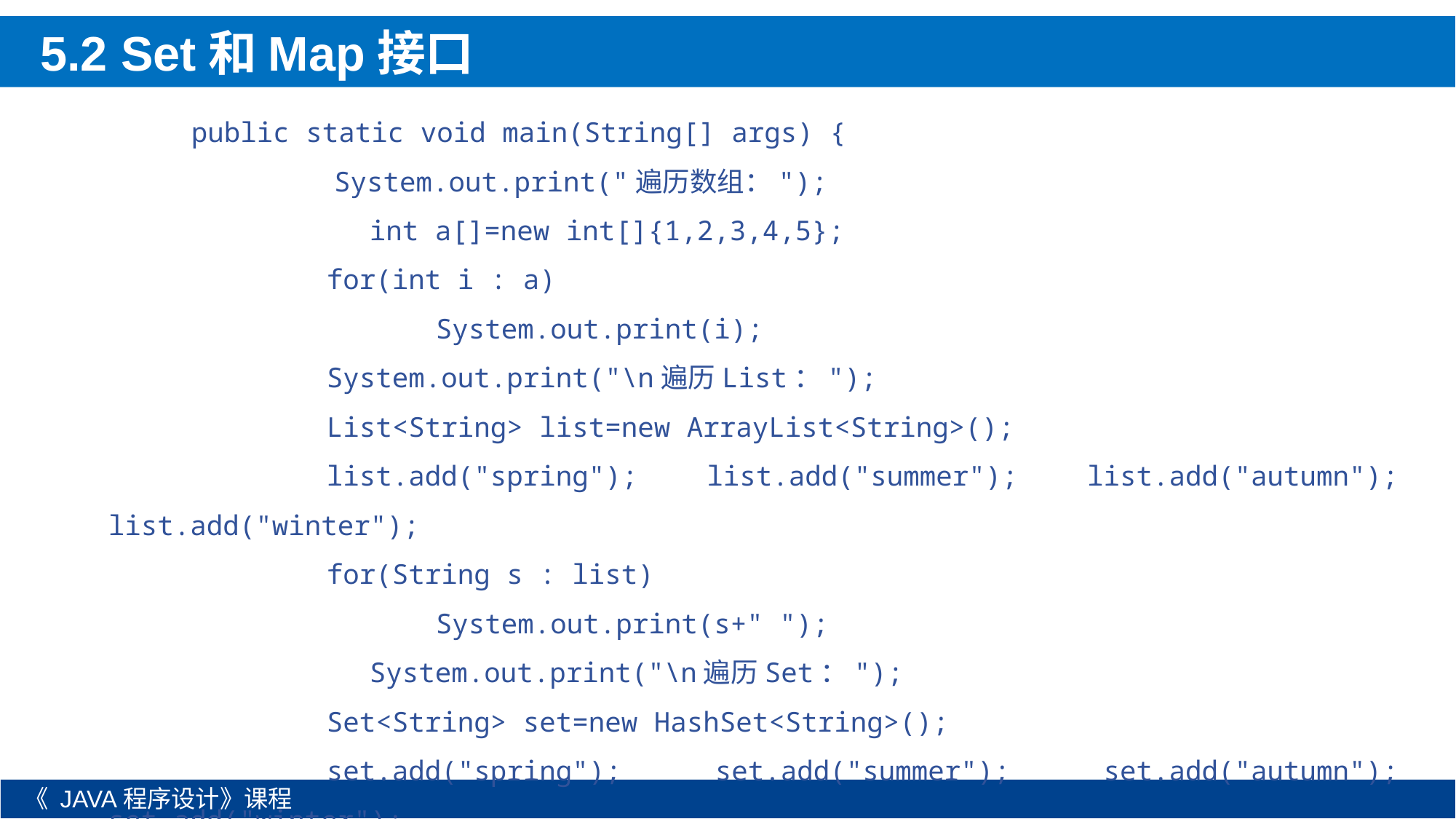

5.2 Set和Map接口
public static void main(String[] args) {
	    System.out.print("遍历数组：");
              int a[]=new int[]{1,2,3,4,5};
		for(int i : a)
			System.out.print(i);
		System.out.print("\n遍历List：");
		List<String> list=new ArrayList<String>();
		list.add("spring"); list.add("summer"); list.add("autumn"); list.add("winter");
		for(String s : list)
			System.out.print(s+" ");
              System.out.print("\n遍历Set：");
		Set<String> set=new HashSet<String>();
		set.add("spring"); set.add("summer"); set.add("autumn"); set.add("winter");
		for(String s : set)
《 JAVA程序设计》课程